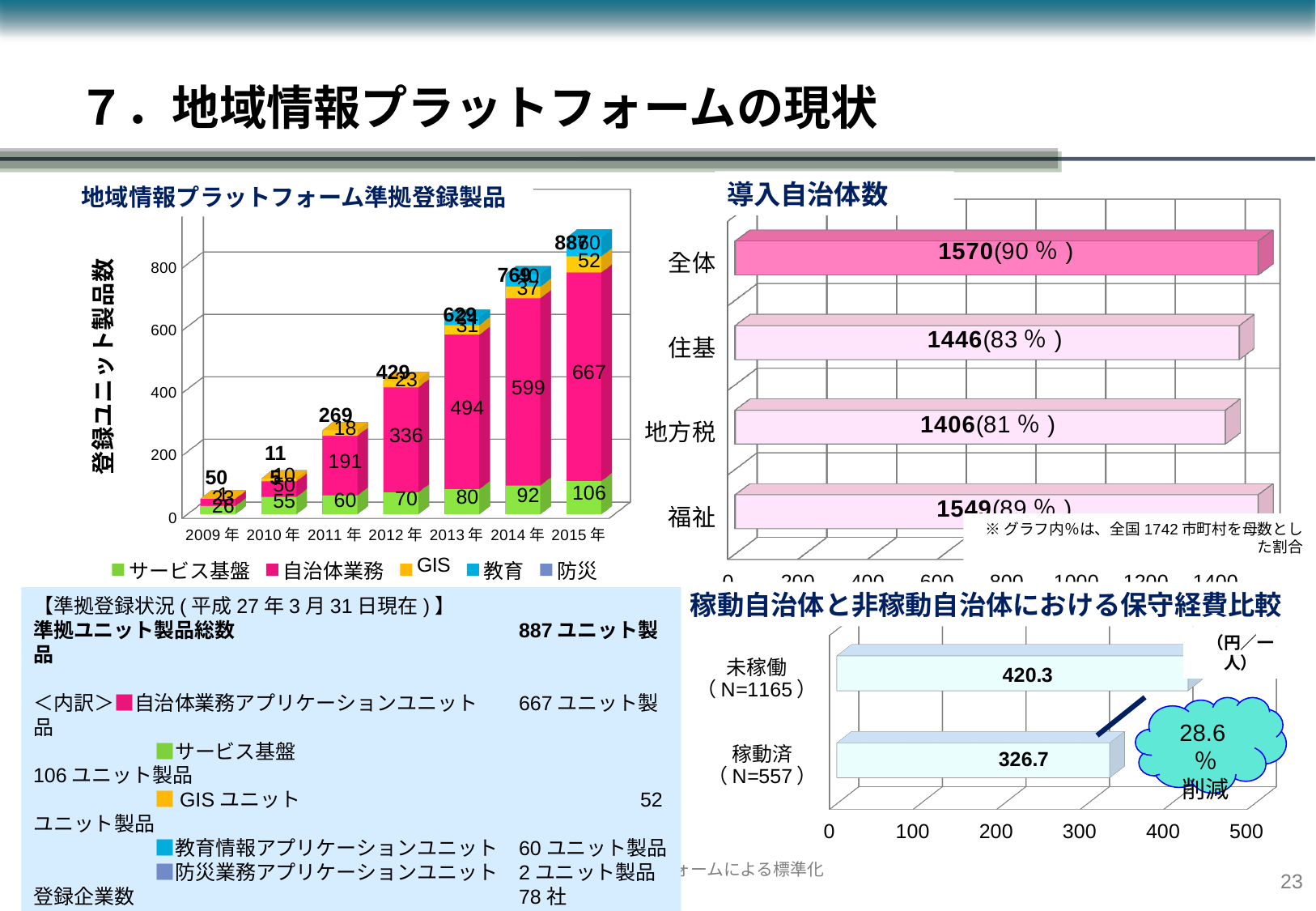

７．地域情報プラットフォームの現状
導入自治体数
地域情報プラットフォーム準拠登録製品

[unsupported chart]

887
769
629
429
269
115
50

[unsupported chart]

※グラフ内％は、全国1742市町村を母数とした割合
稼動自治体と非稼動自治体における保守経費比較
【準拠登録状況(平成27年3月31日現在)】
準拠ユニット製品総数			887ユニット製品

＜内訳＞■自治体業務アプリケーションユニット	667ユニット製品
　　　　　　■サービス基盤			106ユニット製品
　　　　　　■GISユニット			52ユニット製品
　　　　　　■教育情報アプリケーションユニット	60ユニット製品
　　　　　　■防災業務アプリケーションユニット	2ユニット製品
登録企業数				78社

[unsupported chart]

（円／一人）
28.6％
削減
23
2-3 地域情報プラットフォームによる標準化